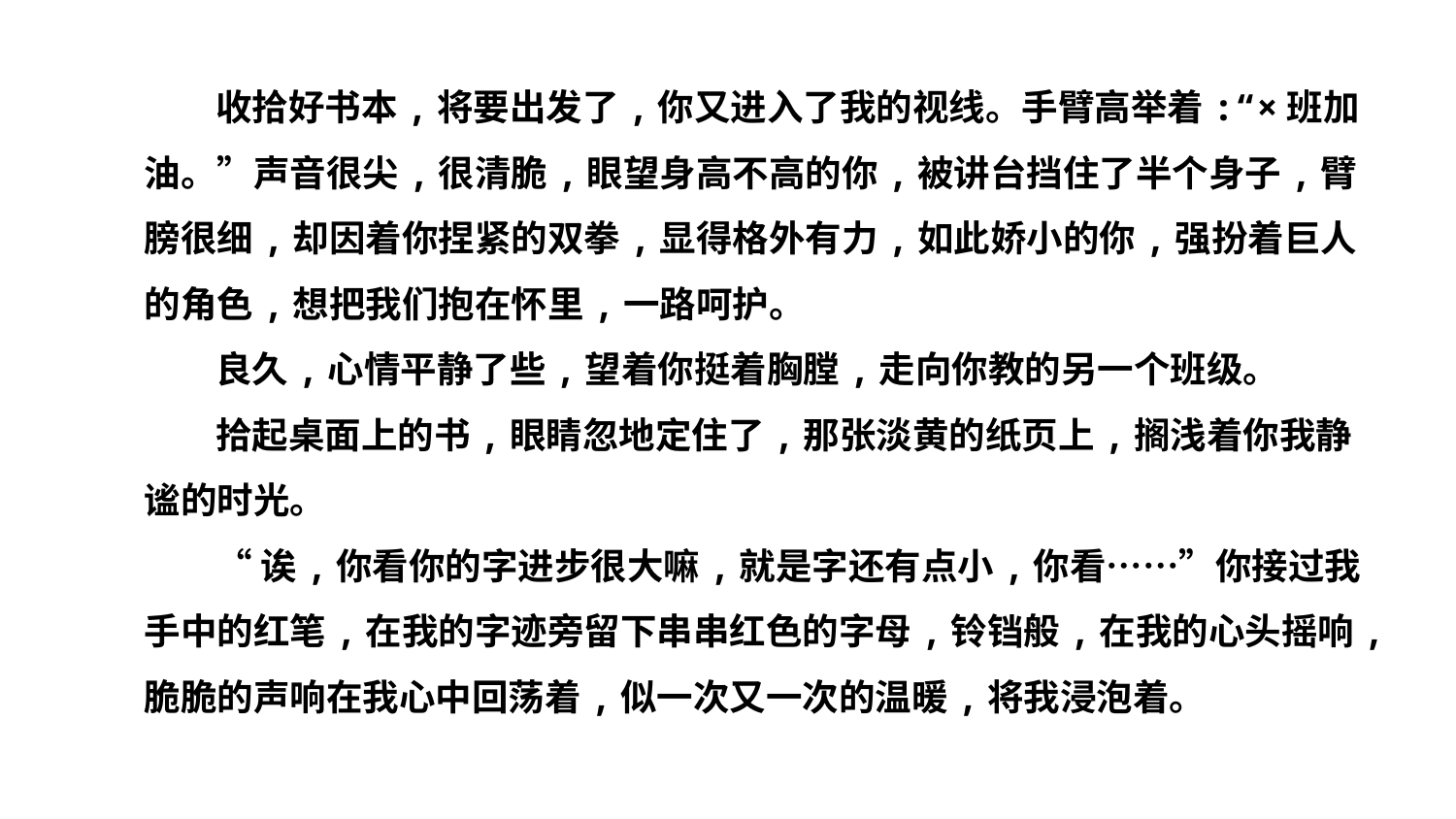

收拾好书本,将要出发了,你又进入了我的视线。手臂高举着:“×班加油。”声音很尖,很清脆,眼望身高不高的你,被讲台挡住了半个身子,臂膀很细,却因着你捏紧的双拳,显得格外有力,如此娇小的你,强扮着巨人的角色,想把我们抱在怀里,一路呵护。
良久,心情平静了些,望着你挺着胸膛,走向你教的另一个班级。
拾起桌面上的书,眼睛忽地定住了,那张淡黄的纸页上,搁浅着你我静谧的时光。
“诶,你看你的字进步很大嘛,就是字还有点小,你看……”你接过我手中的红笔,在我的字迹旁留下串串红色的字母,铃铛般,在我的心头摇响,脆脆的声响在我心中回荡着,似一次又一次的温暖,将我浸泡着。